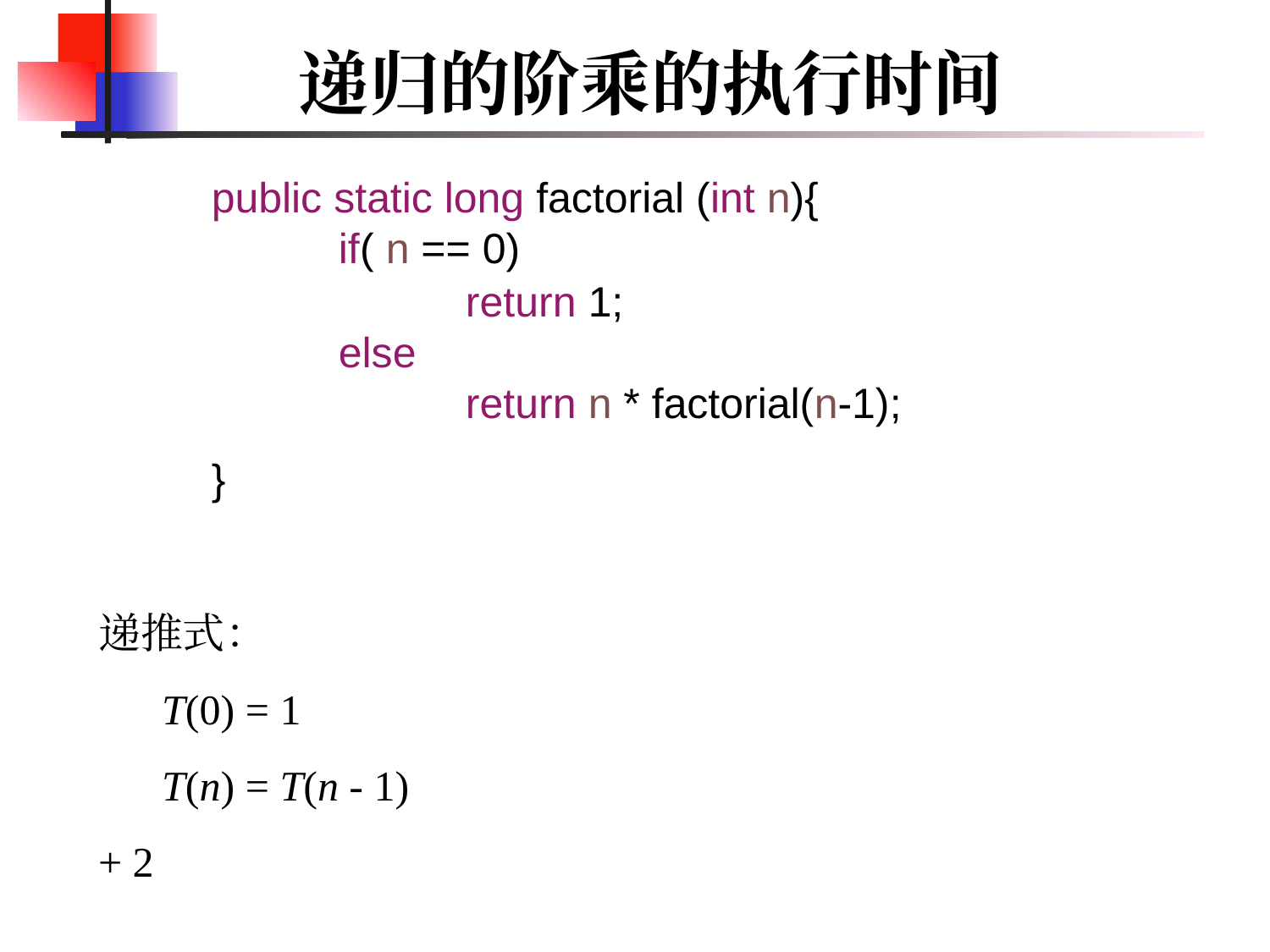

# 递归的阶乘的执行时间
	public static long factorial (int n){
		if( n == 0)
			return 1;
		else
			return n * factorial(n-1);
	}
递推式：
T(0) = 1
T(n) = T(n - 1)  + 2